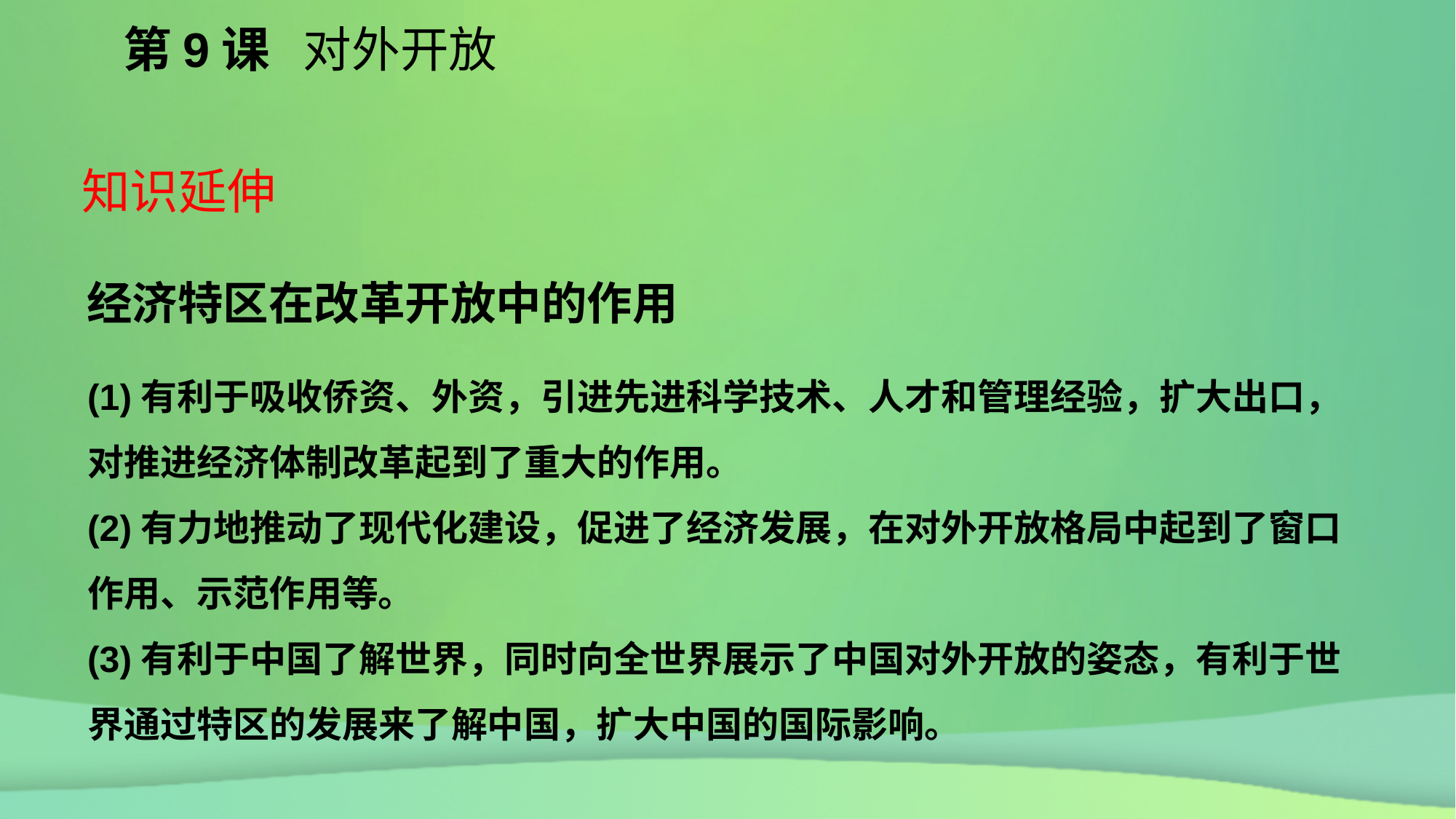

第9课   对外开放
知识延伸
经济特区在改革开放中的作用
(1)有利于吸收侨资、外资，引进先进科学技术、人才和管理经验，扩大出口，对推进经济体制改革起到了重大的作用。
(2)有力地推动了现代化建设，促进了经济发展，在对外开放格局中起到了窗口作用、示范作用等。
(3)有利于中国了解世界，同时向全世界展示了中国对外开放的姿态，有利于世界通过特区的发展来了解中国，扩大中国的国际影响。